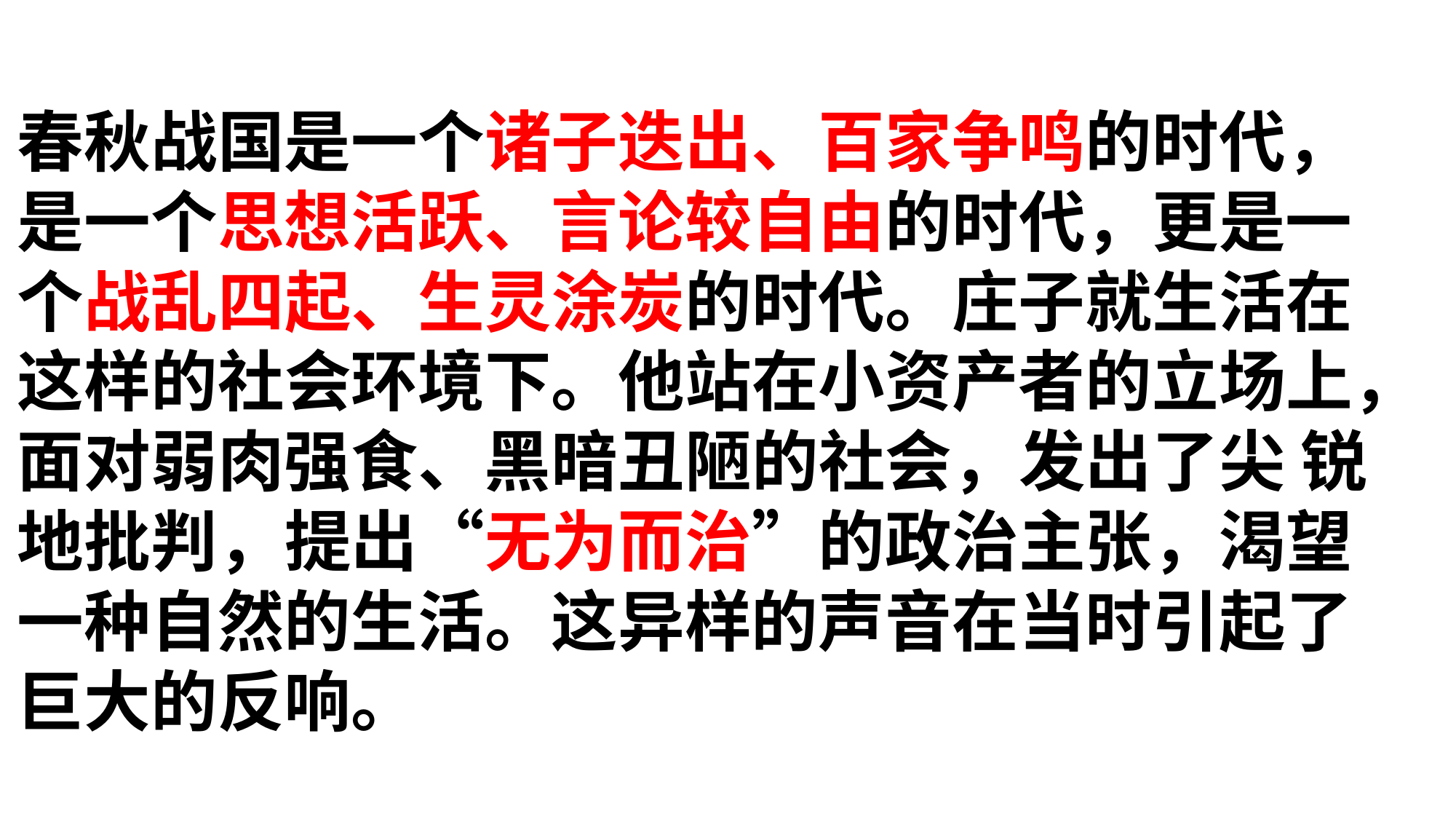

春秋战国是一个诸子迭出、百家争鸣的时代，是一个思想活跃、言论较自由的时代，更是一个战乱四起、生灵涂炭的时代。庄子就生活在这样的社会环境下。他站在小资产者的立场上，面对弱肉强食、黑暗丑陋的社会，发出了尖 锐地批判，提出“无为而治”的政治主张，渴望一种自然的生活。这异样的声音在当时引起了巨大的反响。